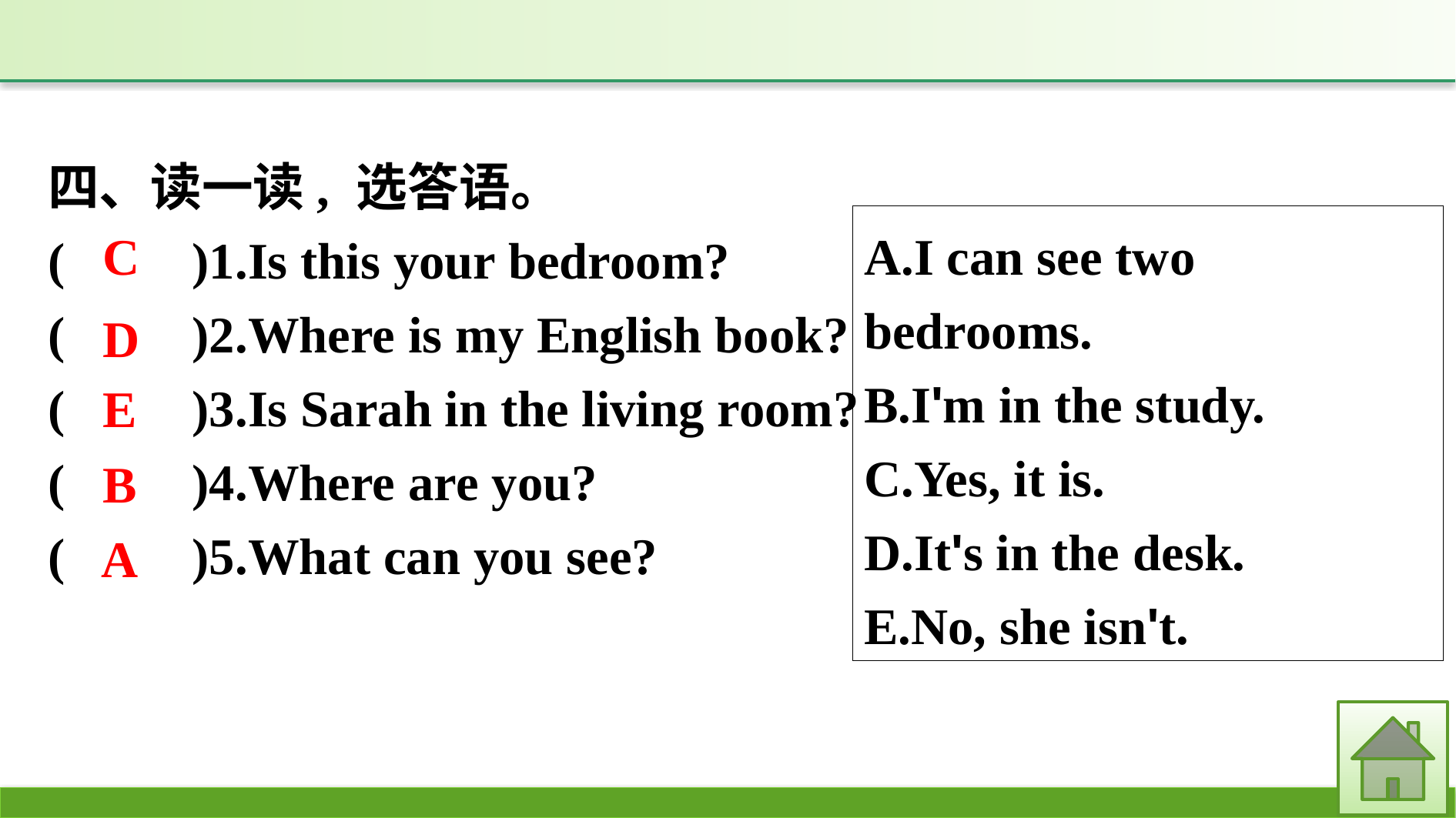

四、读一读, 选答语。
(　　)1.Is this your bedroom?
(　　)2.Where is my English book?
(　　)3.Is Sarah in the living room?
(　　)4.Where are you?
(　　)5.What can you see?
A.I can see two bedrooms.
B.I'm in the study.
C.Yes, it is.
D.It's in the desk.
E.No, she isn't.
C
D
E
B
A